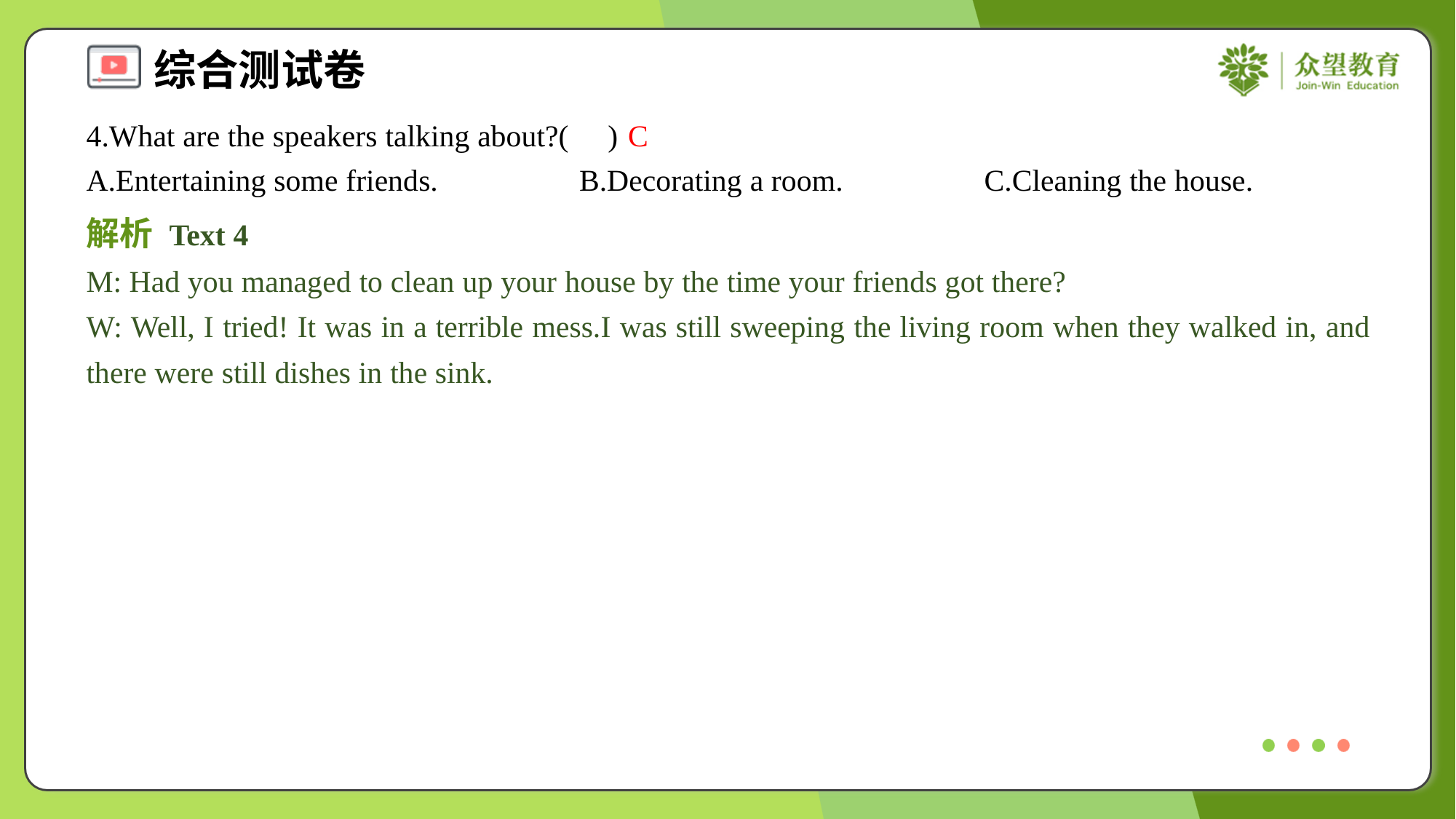

4.What are the speakers talking about?(     )
C
A.Entertaining some friends.	B.Decorating a room.	C.Cleaning the house.
解析 Text 4
M: Had you managed to clean up your house by the time your friends got there?
W: Well, I tried! It was in a terrible mess.I was still sweeping the living room when they walked in, and there were still dishes in the sink.